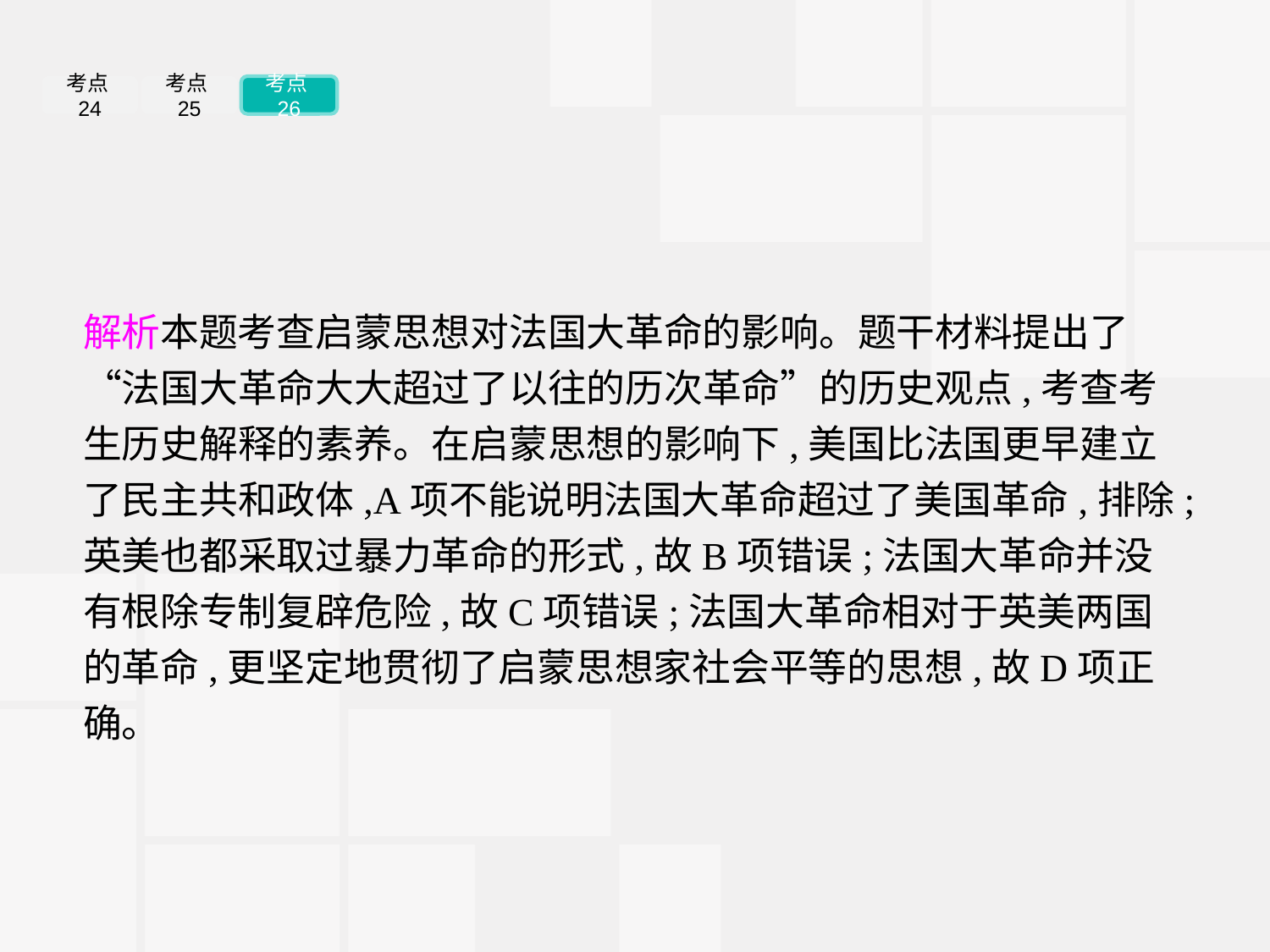

考点24
考点25
考点26
解析本题考查启蒙思想对法国大革命的影响。题干材料提出了“法国大革命大大超过了以往的历次革命”的历史观点,考查考生历史解释的素养。在启蒙思想的影响下,美国比法国更早建立了民主共和政体,A项不能说明法国大革命超过了美国革命,排除;英美也都采取过暴力革命的形式,故B项错误;法国大革命并没有根除专制复辟危险,故C项错误;法国大革命相对于英美两国的革命,更坚定地贯彻了启蒙思想家社会平等的思想,故D项正确。